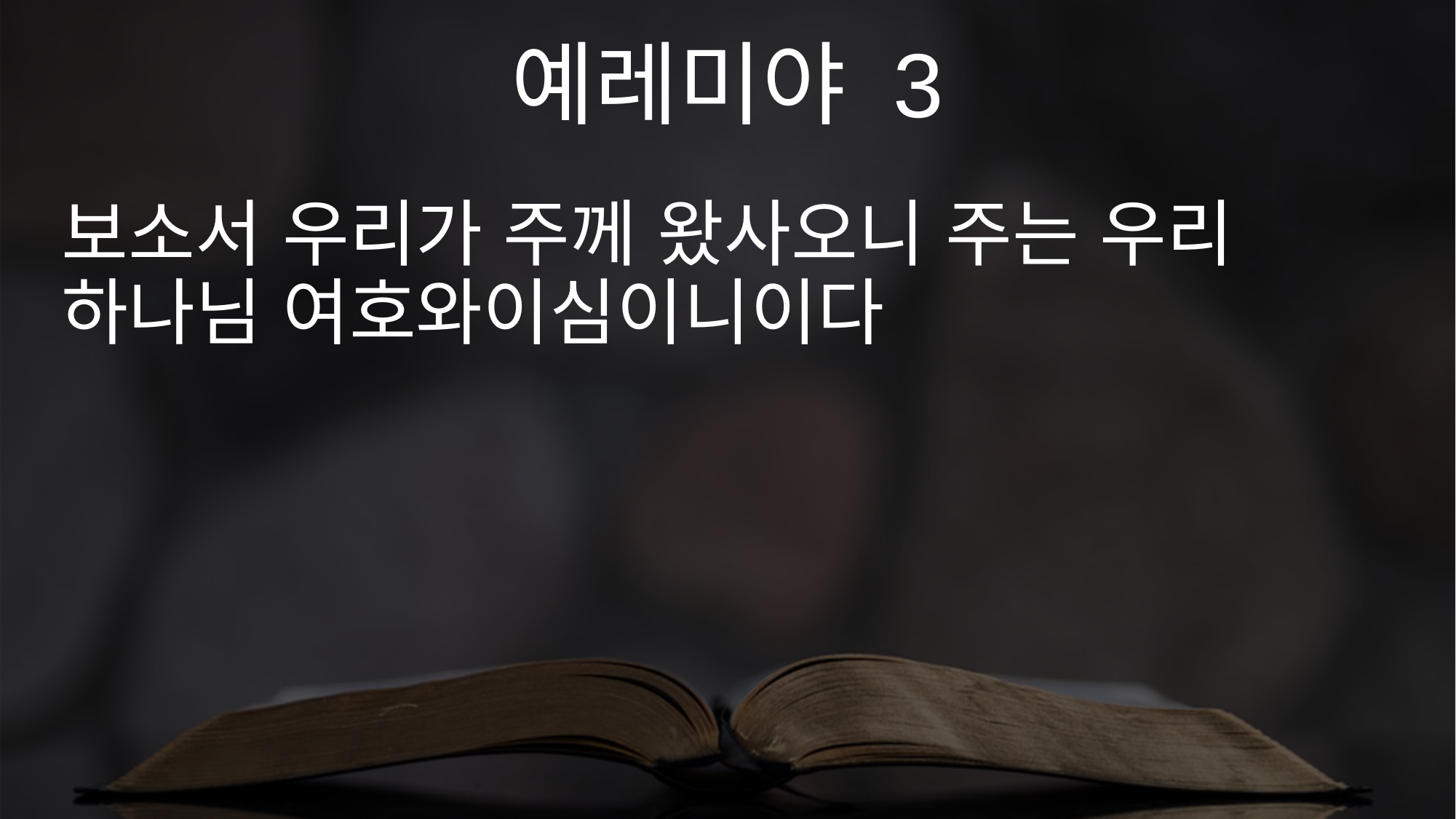

예레미야 3
보소서 우리가 주께 왔사오니 주는 우리 하나님 여호와이심이니이다